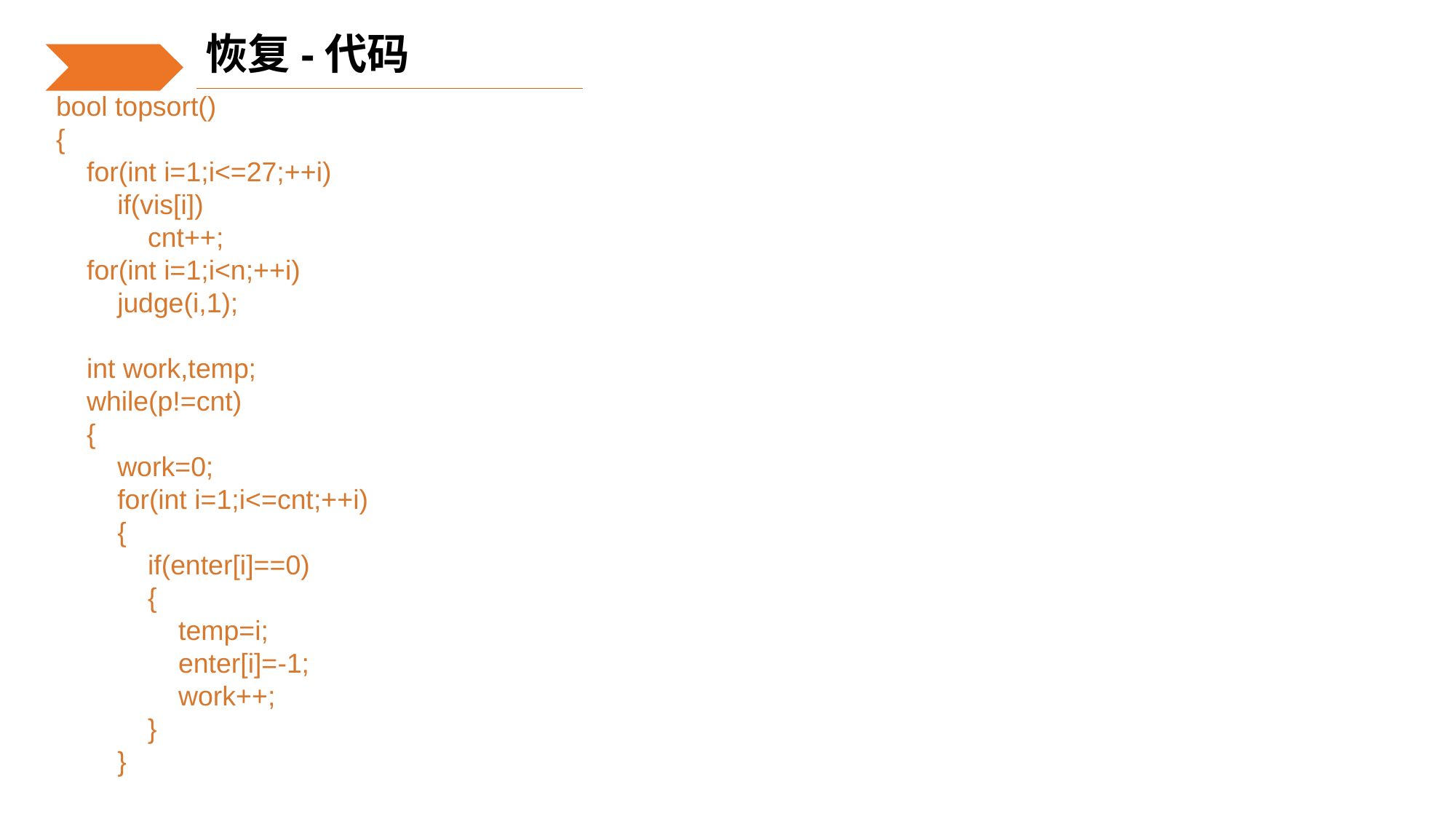

恢复-代码
bool topsort()
{
    for(int i=1;i<=27;++i)
        if(vis[i])
            cnt++;
    for(int i=1;i<n;++i)
        judge(i,1);

    int work,temp;
    while(p!=cnt)
    {
        work=0;
        for(int i=1;i<=cnt;++i)
        {
            if(enter[i]==0)
            {
                temp=i;
                enter[i]=-1;
                work++;
            }
        }